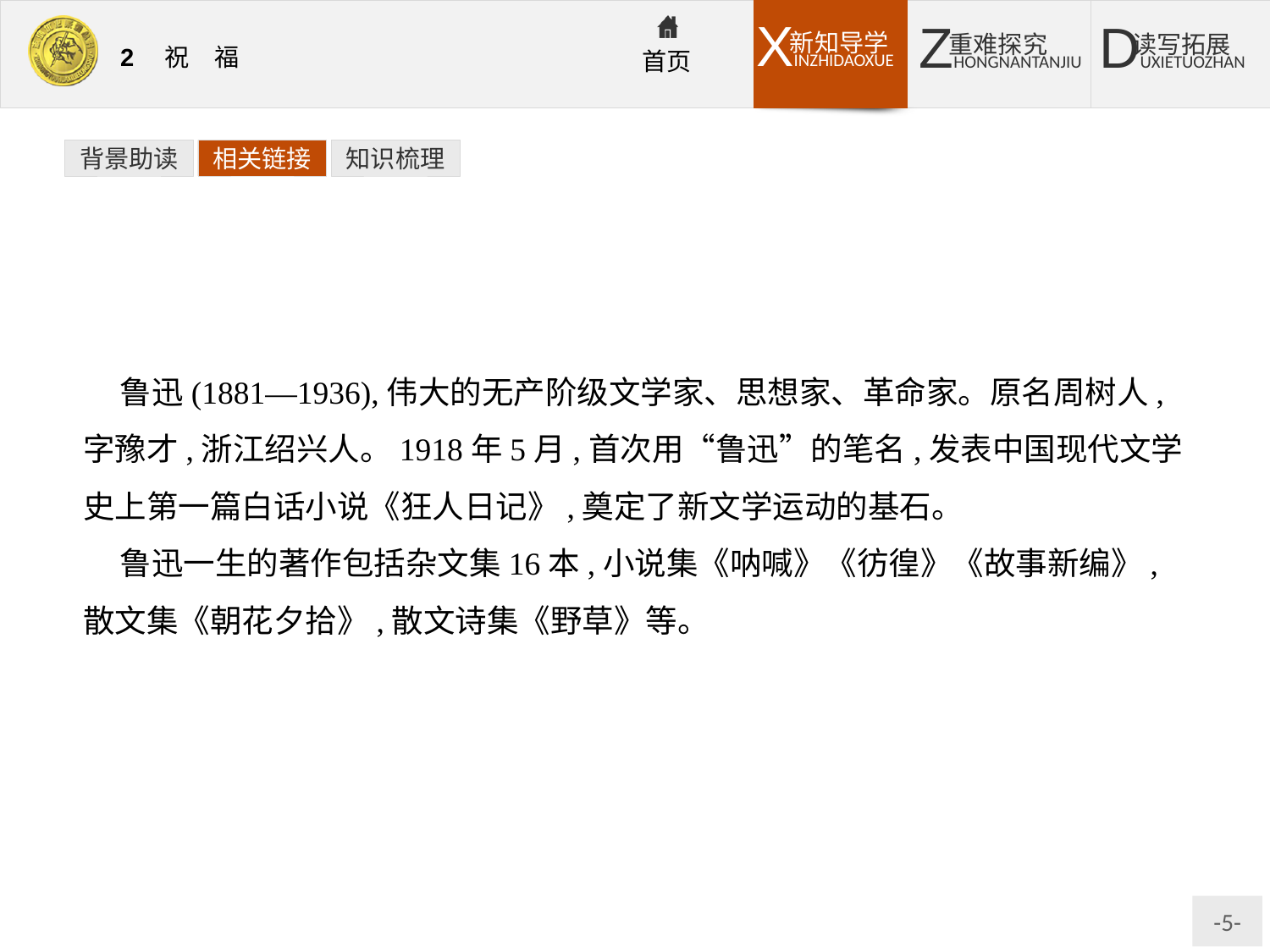

背景助读
相关链接
知识梳理
鲁迅(1881—1936),伟大的无产阶级文学家、思想家、革命家。原名周树人,字豫才,浙江绍兴人。1918年5月,首次用“鲁迅”的笔名,发表中国现代文学史上第一篇白话小说《狂人日记》,奠定了新文学运动的基石。
鲁迅一生的著作包括杂文集16本,小说集《呐喊》《彷徨》《故事新编》,散文集《朝花夕拾》,散文诗集《野草》等。